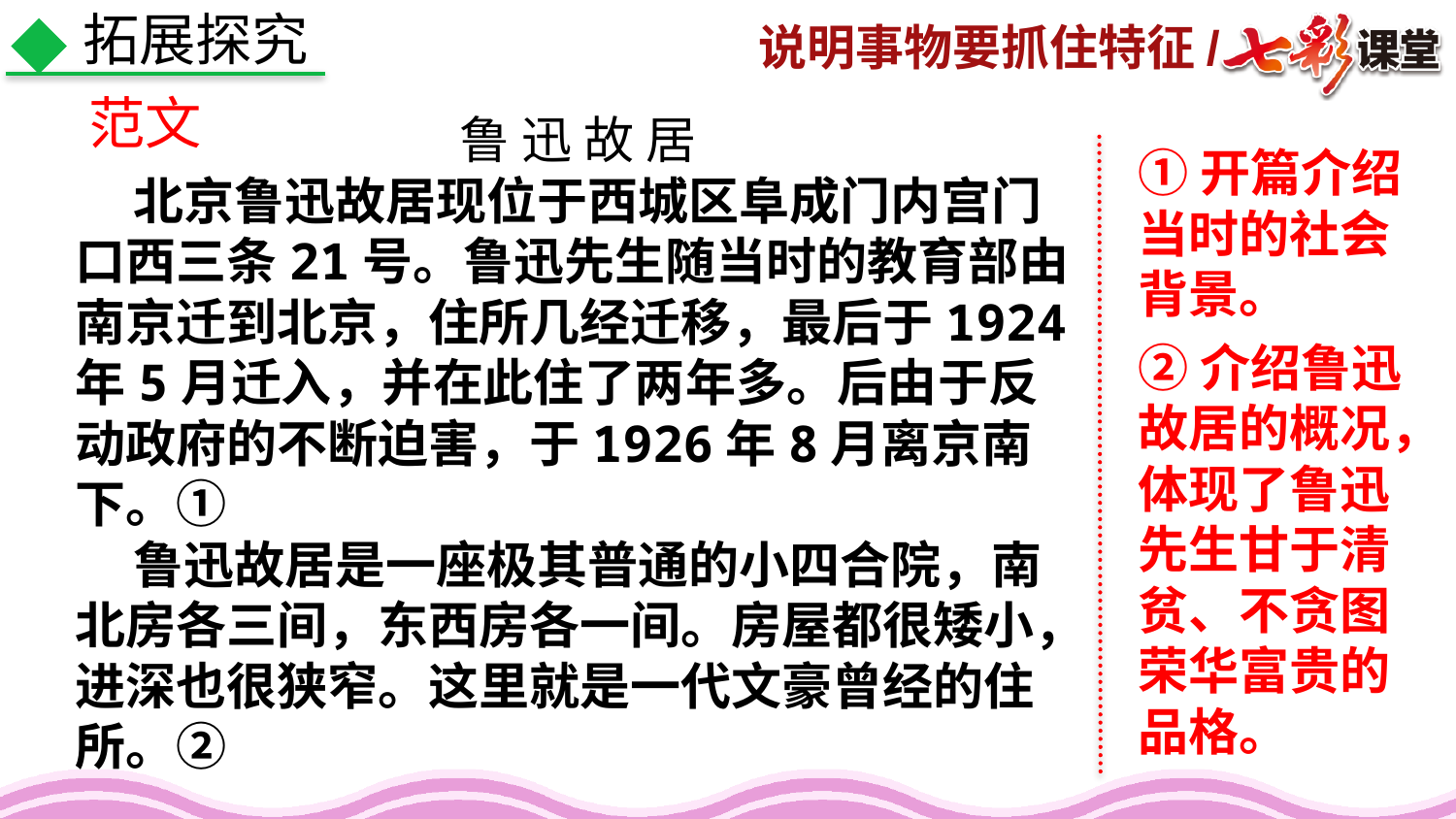

拓展探究

鲁 迅 故 居
    北京鲁迅故居现位于西城区阜成门内宫门口西三条21号。鲁迅先生随当时的教育部由南京迁到北京，住所几经迁移，最后于1924年5月迁入，并在此住了两年多。后由于反动政府的不断迫害，于1926年8月离京南下。①
    鲁迅故居是一座极其普通的小四合院，南北房各三间，东西房各一间。房屋都很矮小，进深也很狭窄。这里就是一代文豪曾经的住所。②
范文
①开篇介绍当时的社会背景。
②介绍鲁迅故居的概况，体现了鲁迅先生甘于清贫、不贪图荣华富贵的品格。